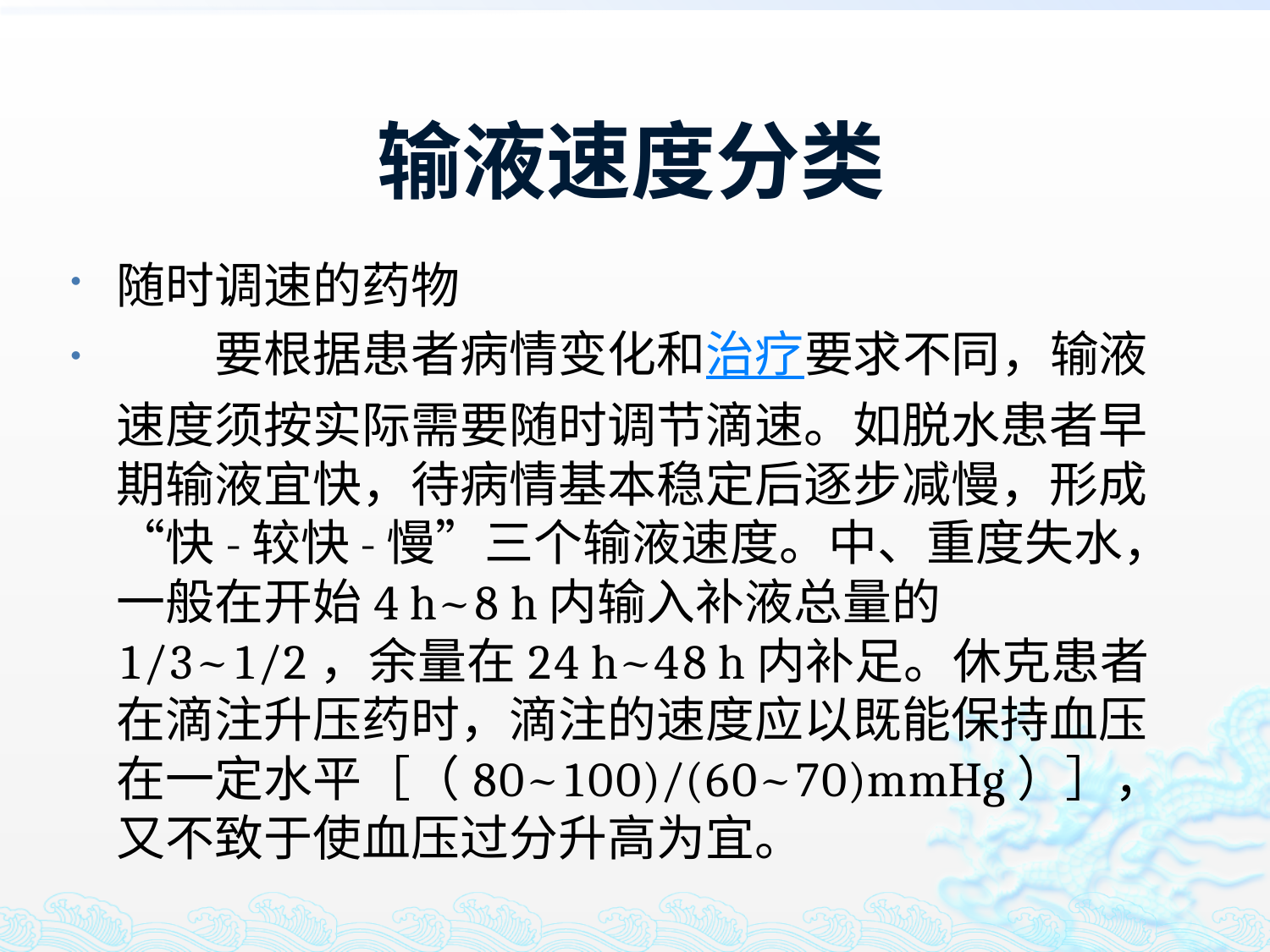

# 输液速度分类
随时调速的药物
　　要根据患者病情变化和治疗要求不同，输液速度须按实际需要随时调节滴速。如脱水患者早期输液宜快，待病情基本稳定后逐步减慢，形成“快-较快-慢”三个输液速度。中、重度失水，一般在开始4 h~8 h内输入补液总量的1/3~1/2，余量在24 h~48 h内补足。休克患者在滴注升压药时，滴注的速度应以既能保持血压在一定水平［（80~100)/(60~70)mmHg）］，又不致于使血压过分升高为宜。